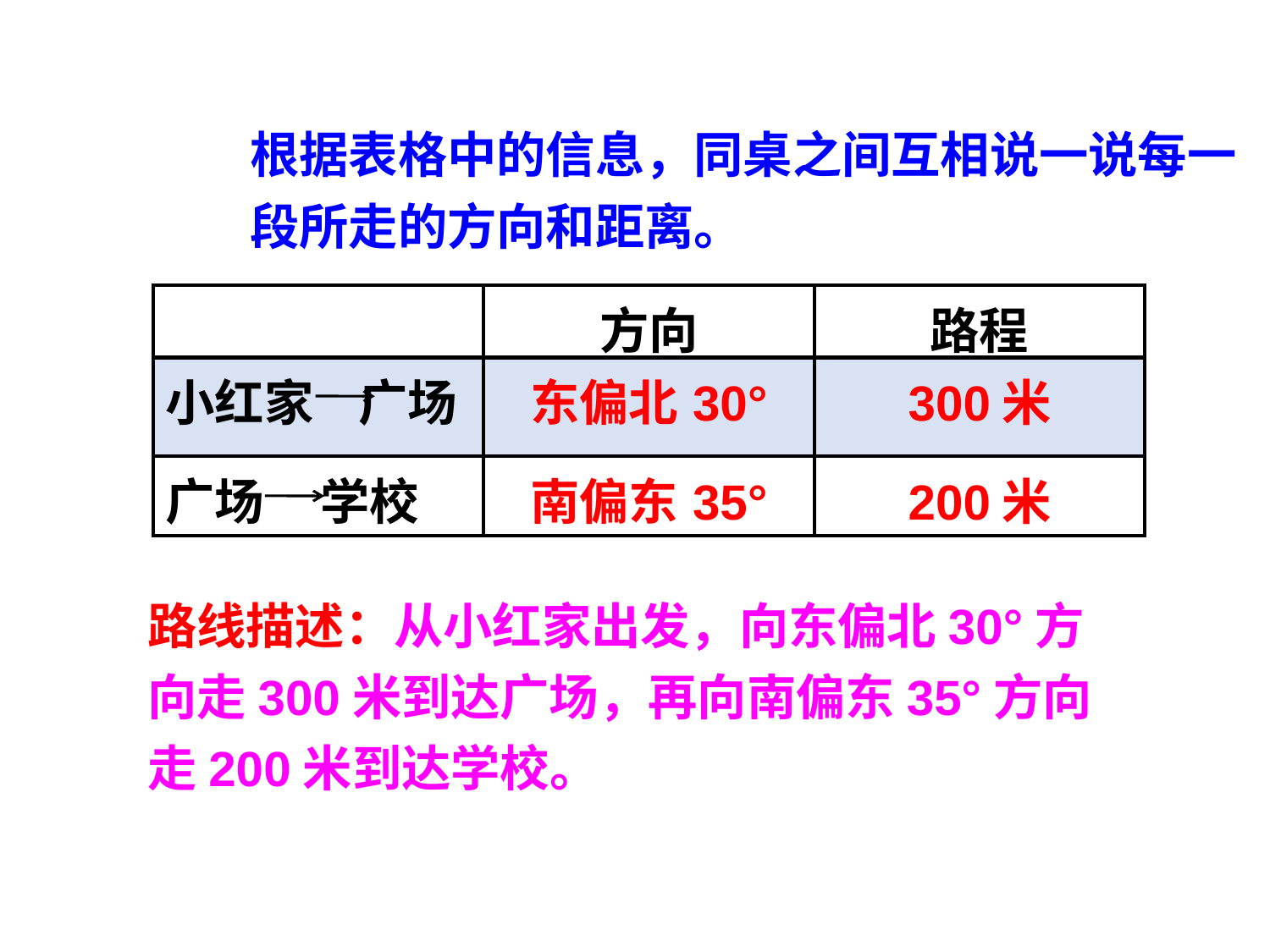

根据表格中的信息，同桌之间互相说一说每一段所走的方向和距离。
|  | 方向 | 路程 |
| --- | --- | --- |
| 小红家 广场 | 东偏北30° | 300米 |
| 广场 学校 | 南偏东35° | 200米 |
路线描述：从小红家出发，向东偏北30°方向走300米到达广场，再向南偏东35°方向走200米到达学校。